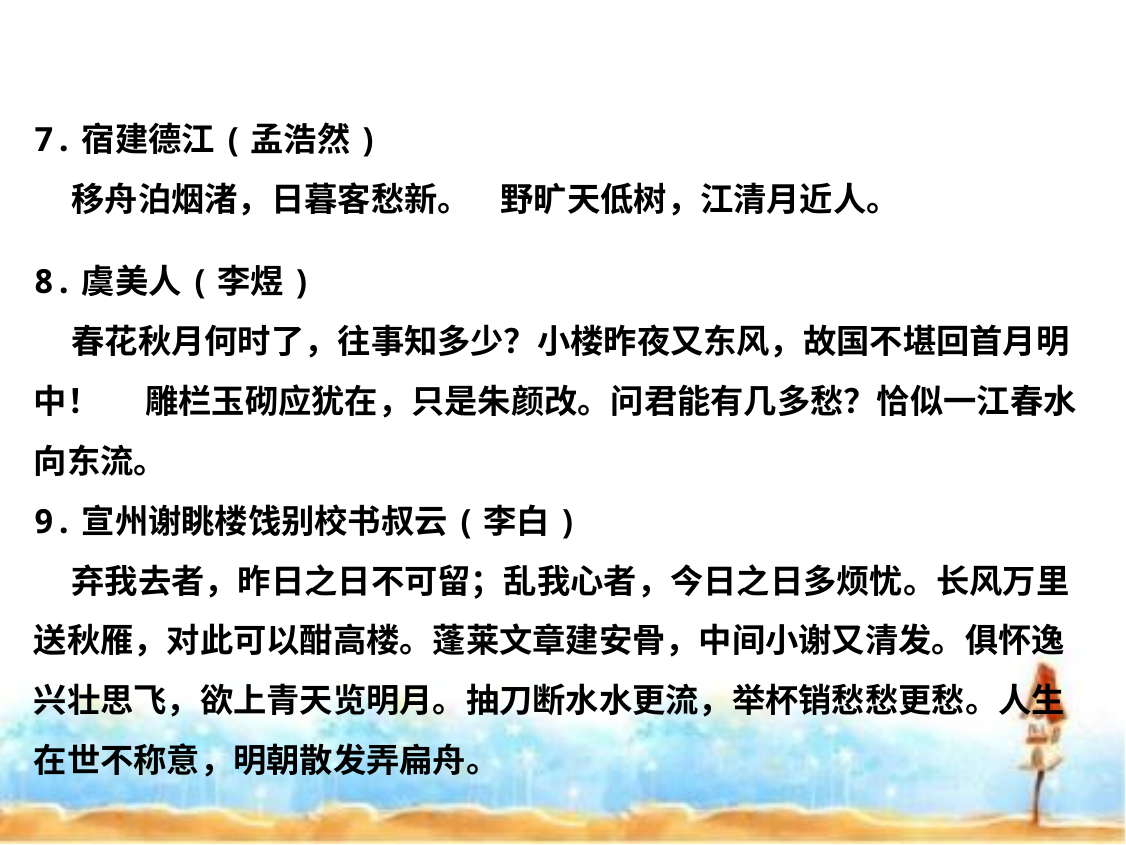

7.宿建德江(孟浩然)
    移舟泊烟渚，日暮客愁新。    野旷天低树，江清月近人。
8.虞美人(李煜)
    春花秋月何时了，往事知多少？小楼昨夜又东风，故国不堪回首月明中！      雕栏玉砌应犹在，只是朱颜改。问君能有几多愁？恰似一江春水向东流。
9.宣州谢眺楼饯别校书叔云(李白)
    弃我去者，昨日之日不可留；乱我心者，今日之日多烦忧。长风万里送秋雁，对此可以酣高楼。蓬莱文章建安骨，中间小谢又清发。俱怀逸兴壮思飞，欲上青天览明月。抽刀断水水更流，举杯销愁愁更愁。人生在世不称意，明朝散发弄扁舟。